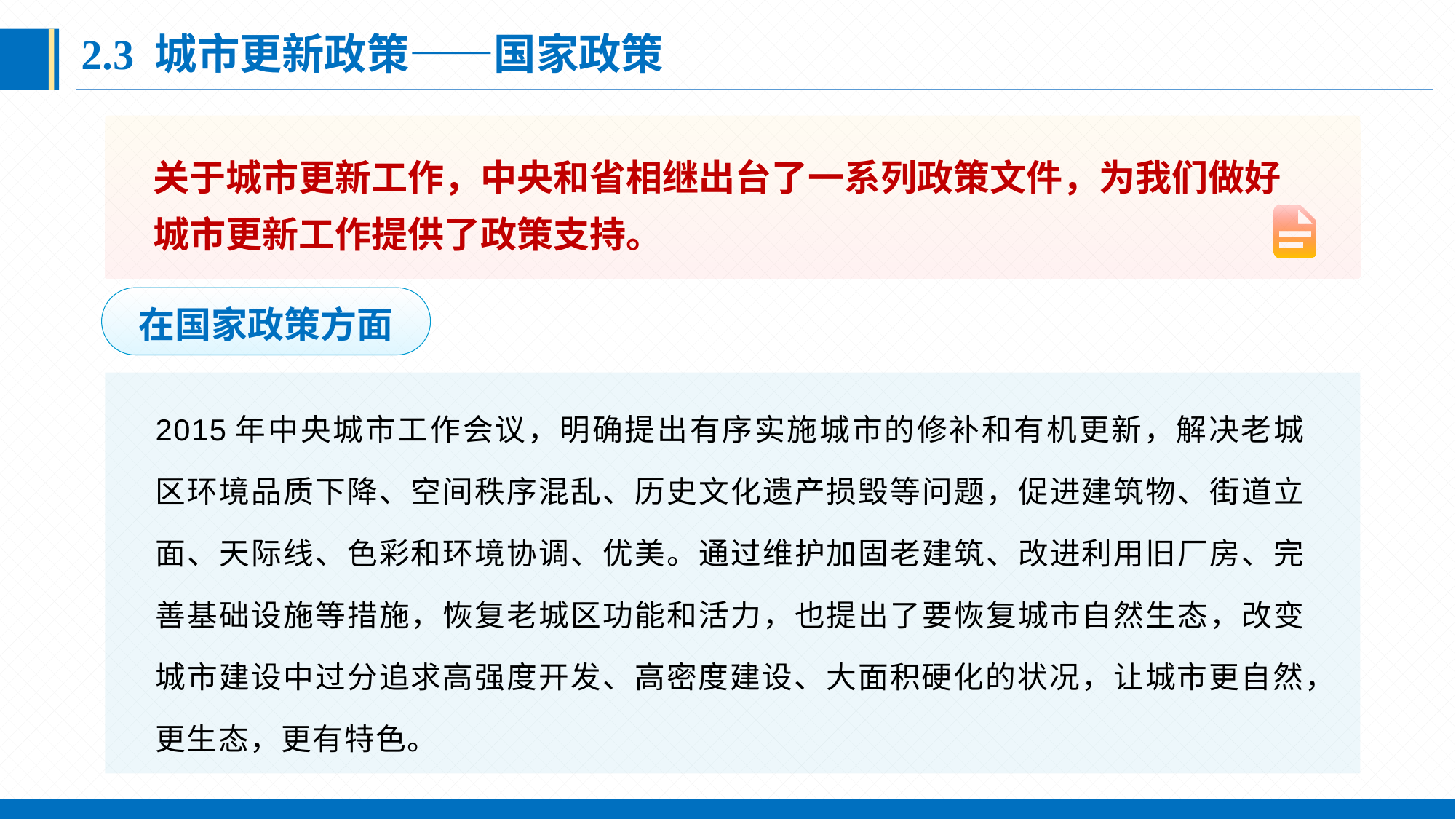

2.3 城市更新政策——国家政策

关于城市更新工作，中央和省相继出台了一系列政策文件，为我们做好城市更新工作提供了政策支持。

在国家政策方面

2015年中央城市工作会议，明确提出有序实施城市的修补和有机更新，解决老城区环境品质下降、空间秩序混乱、历史文化遗产损毁等问题，促进建筑物、街道立面、天际线、色彩和环境协调、优美。通过维护加固老建筑、改进利用旧厂房、完善基础设施等措施，恢复老城区功能和活力，也提出了要恢复城市自然生态，改变城市建设中过分追求高强度开发、高密度建设、大面积硬化的状况，让城市更自然，更生态，更有特色。